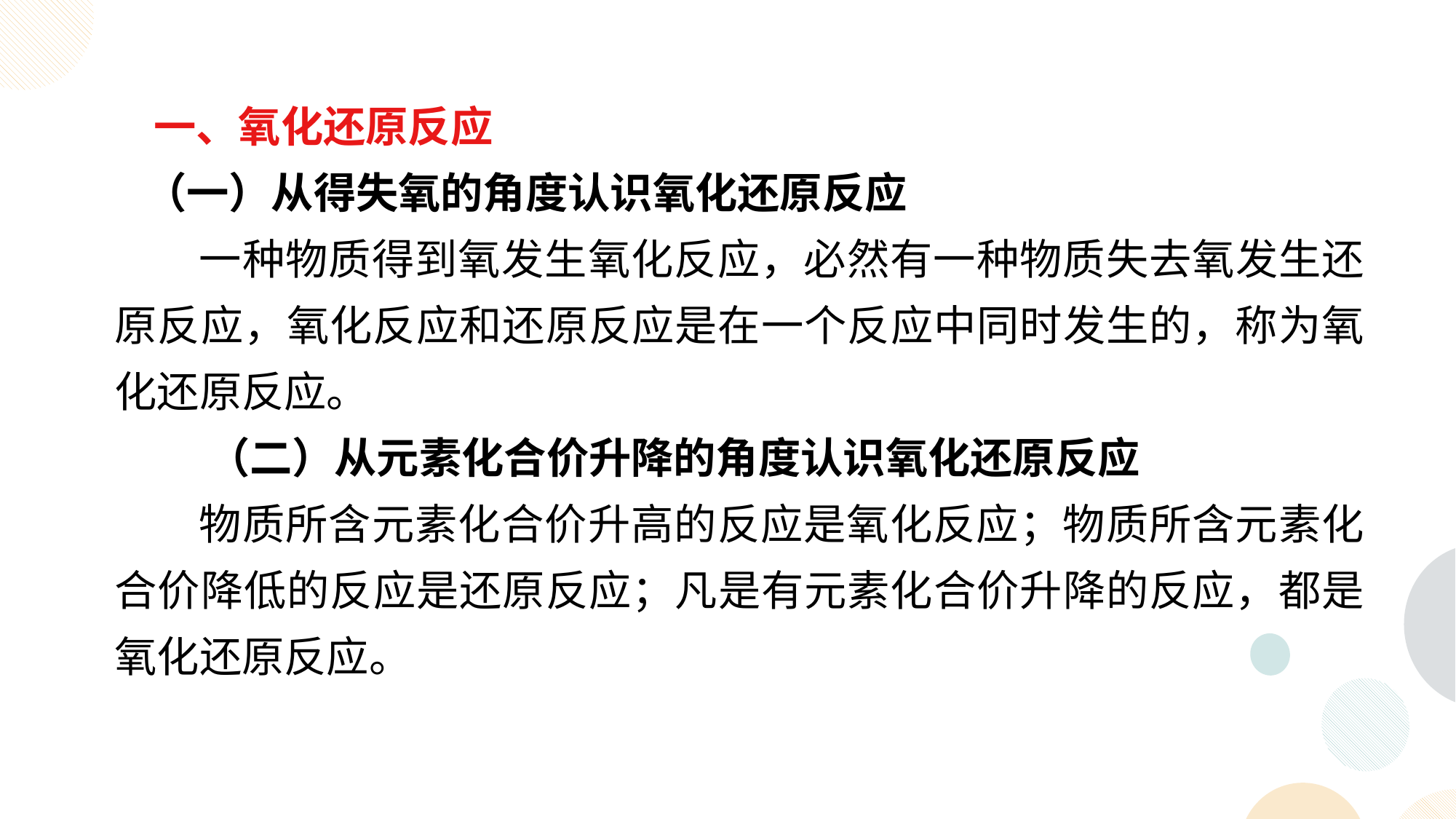

一、氧化还原反应
  （一）从得失氧的角度认识氧化还原反应
 一种物质得到氧发生氧化反应，必然有一种物质失去氧发生还原反应，氧化反应和还原反应是在一个反应中同时发生的，称为氧化还原反应。
  （二）从元素化合价升降的角度认识氧化还原反应
 物质所含元素化合价升高的反应是氧化反应；物质所含元素化合价降低的反应是还原反应；凡是有元素化合价升降的反应，都是氧化还原反应。